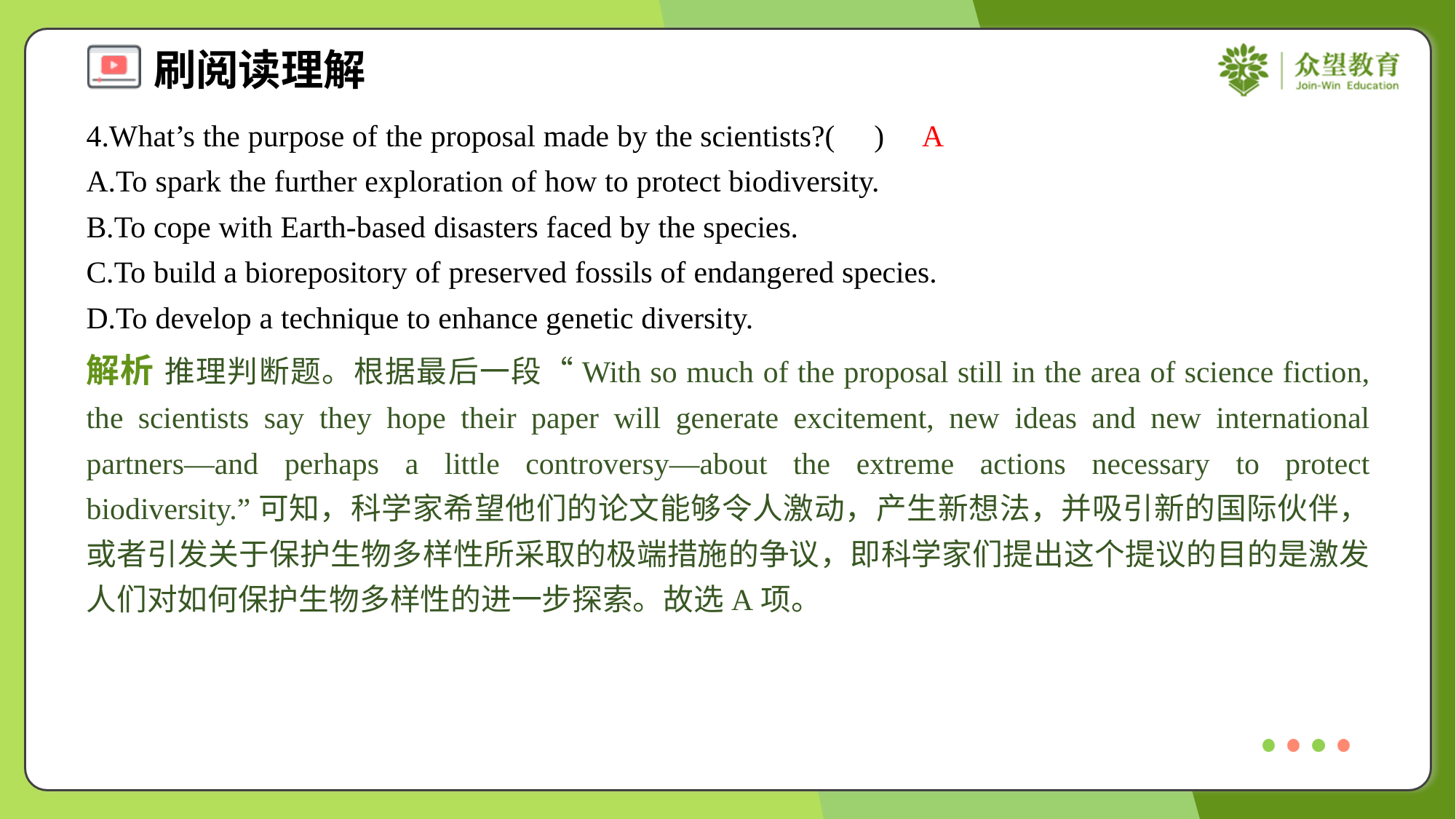

4.What’s the purpose of the proposal made by the scientists?(     )
A
A.To spark the further exploration of how to protect biodiversity.
B.To cope with Earth-based disasters faced by the species.
C.To build a biorepository of preserved fossils of endangered species.
D.To develop a technique to enhance genetic diversity.
解析 推理判断题。根据最后一段“With so much of the proposal still in the area of science fiction, the scientists say they hope their paper will generate excitement, new ideas and new international partners—and perhaps a little controversy—about the extreme actions necessary to protect biodiversity.”可知，科学家希望他们的论文能够令人激动，产生新想法，并吸引新的国际伙伴，或者引发关于保护生物多样性所采取的极端措施的争议，即科学家们提出这个提议的目的是激发人们对如何保护生物多样性的进一步探索。故选A项。